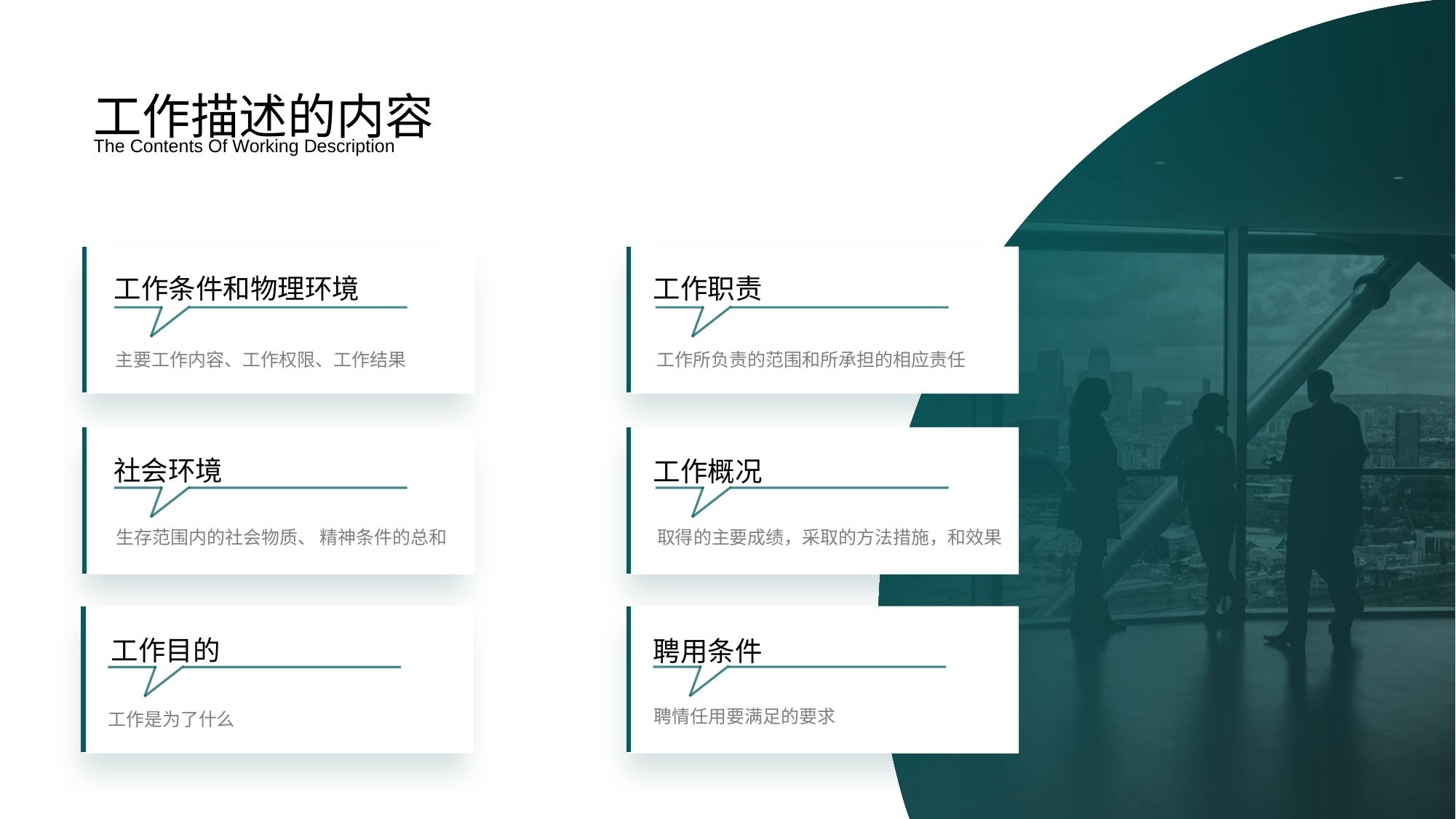

工作描述的内容
The Contents Of Working Description

工作条件和物理环境
工作职责
主要工作内容、工作权限、工作结果
工作所负责的范围和所承担的相应责任

社会环境
工作概况
生存范围内的社会物质、 精神条件的总和
取得的主要成绩，采取的方法措施，和效果

工作目的
聘用条件
聘情任用要满足的要求
工作是为了什么